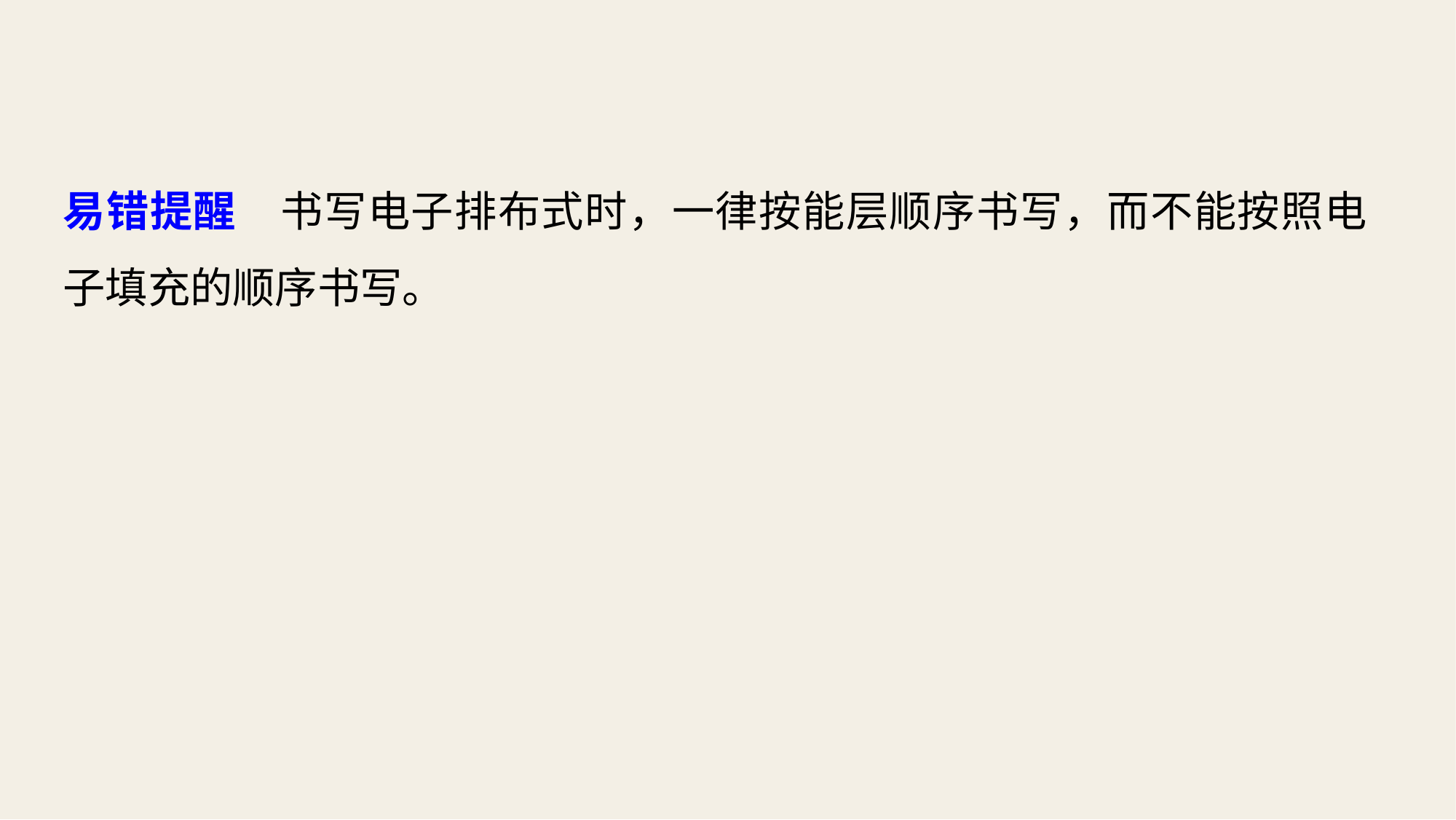

易错提醒　书写电子排布式时，一律按能层顺序书写，而不能按照电子填充的顺序书写。